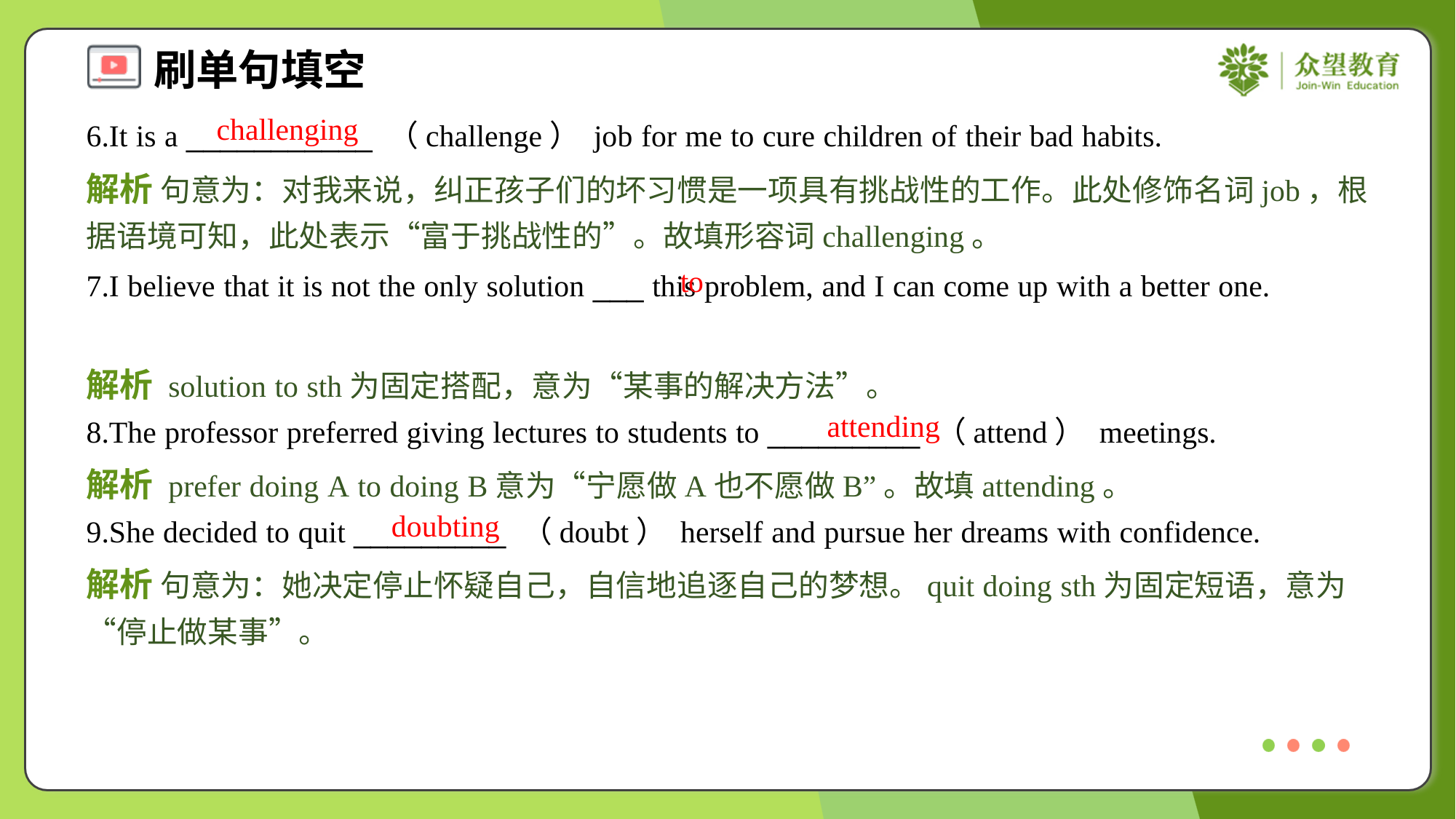

challenging
6.It is a ___________ （challenge） job for me to cure children of their bad habits.
解析 句意为：对我来说，纠正孩子们的坏习惯是一项具有挑战性的工作。此处修饰名词job，根据语境可知，此处表示“富于挑战性的”。故填形容词challenging。
to
7.I believe that it is not the only solution ___ this problem, and I can come up with a better one.
解析 solution to sth为固定搭配，意为“某事的解决方法”。
attending
8.The professor preferred giving lectures to students to _________ （attend） meetings.
解析 prefer doing A to doing B意为“宁愿做A也不愿做B”。故填attending。
doubting
9.She decided to quit _________ （doubt） herself and pursue her dreams with confidence.
解析 句意为：她决定停止怀疑自己，自信地追逐自己的梦想。quit doing sth为固定短语，意为“停止做某事”。